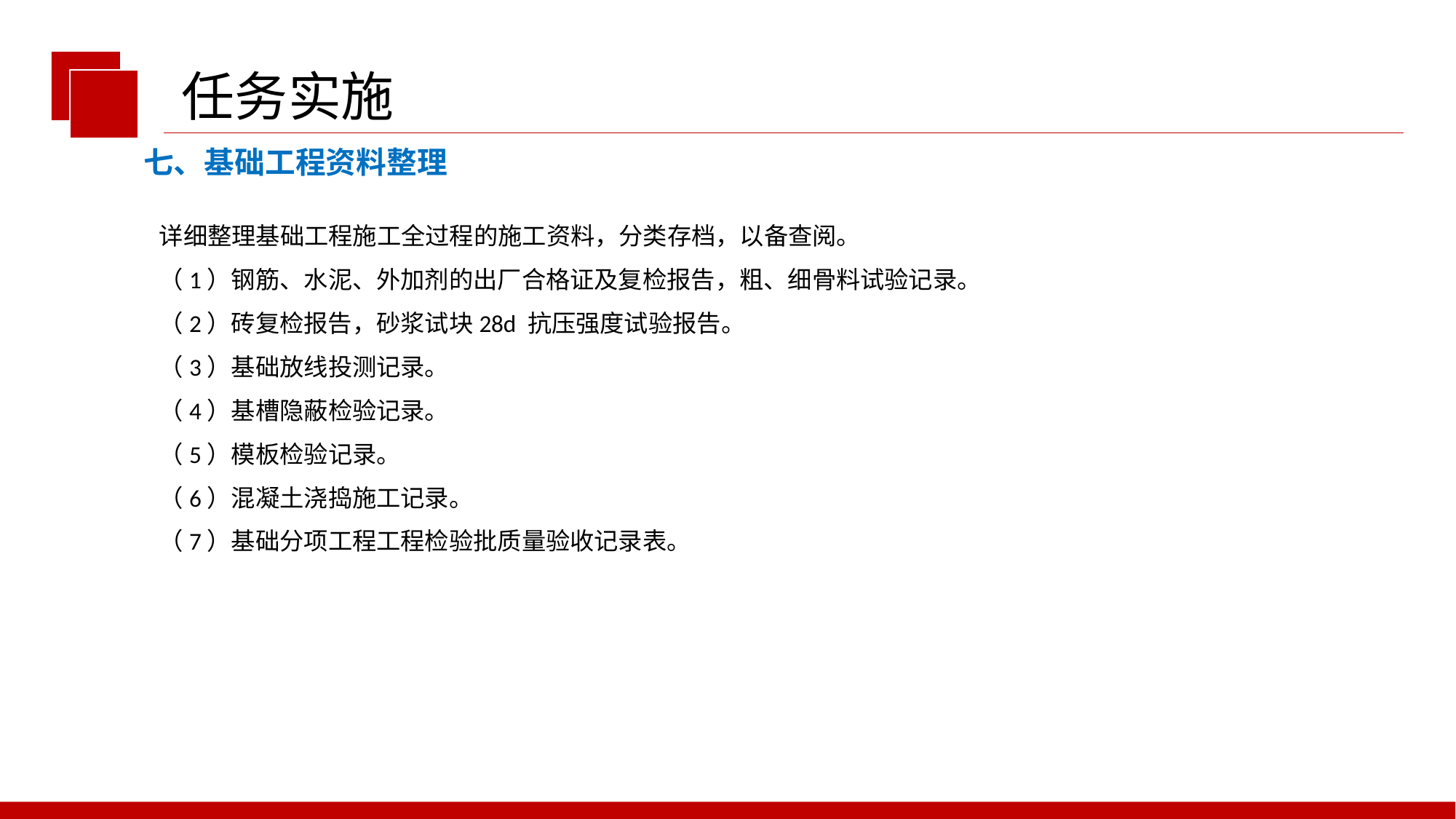

任务实施
七、基础工程资料整理
详细整理基础工程施工全过程的施工资料，分类存档，以备查阅。
（1）钢筋、水泥、外加剂的出厂合格证及复检报告，粗、细骨料试验记录。
（2）砖复检报告，砂浆试块28d 抗压强度试验报告。
（3）基础放线投测记录。
（4）基槽隐蔽检验记录。
（5）模板检验记录。
（6）混凝土浇捣施工记录。
（7）基础分项工程工程检验批质量验收记录表。